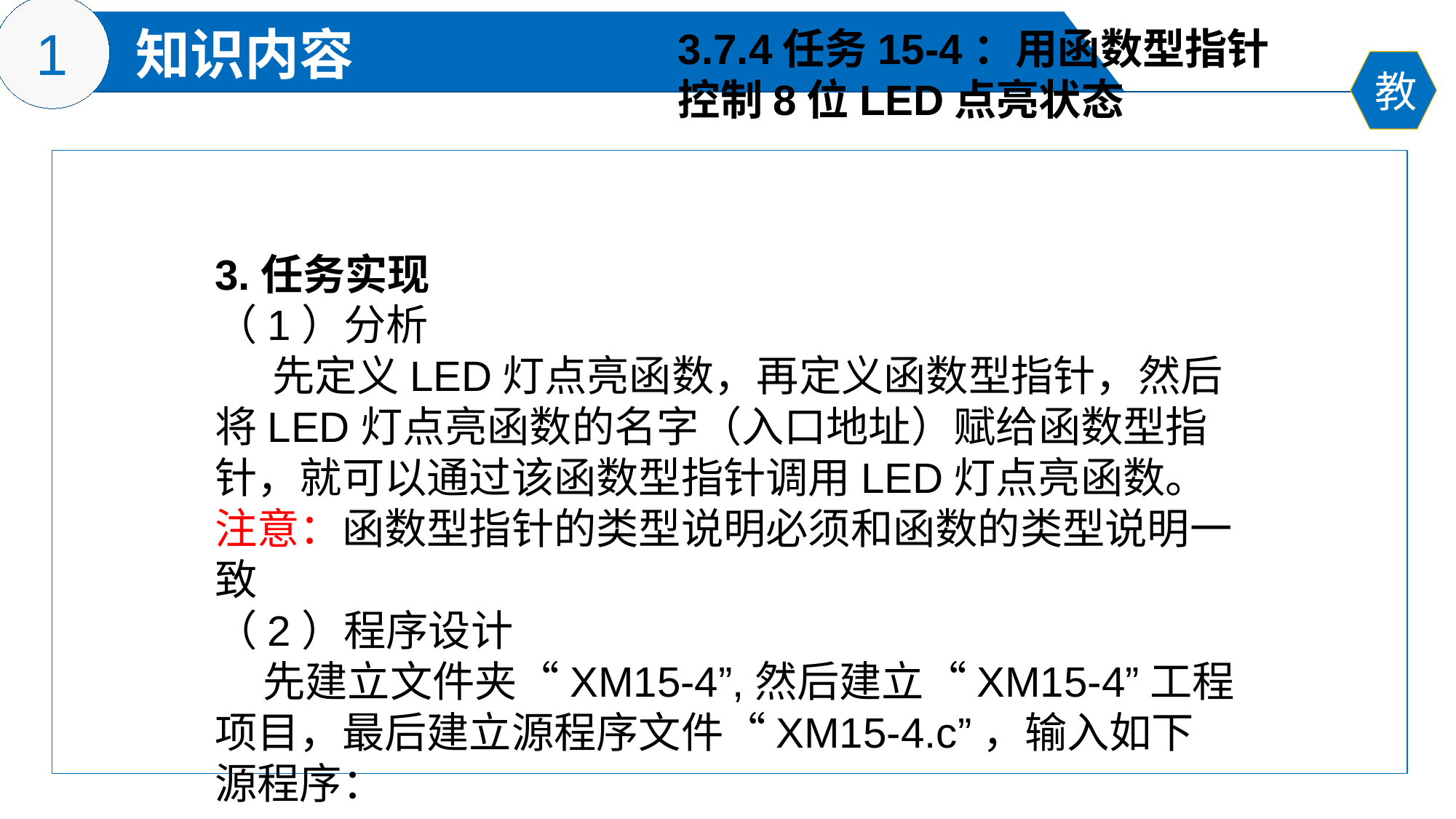

3.7.4任务15-4：用函数型指针
控制8位LED点亮状态
3.任务实现
（1）分析
     先定义LED灯点亮函数，再定义函数型指针，然后将LED灯点亮函数的名字（入口地址）赋给函数型指针，就可以通过该函数型指针调用LED灯点亮函数。
注意：函数型指针的类型说明必须和函数的类型说明一致
（2）程序设计
    先建立文件夹“XM15-4”,然后建立“XM15-4”工程项目，最后建立源程序文件“XM15-4.c”，输入如下源程序：